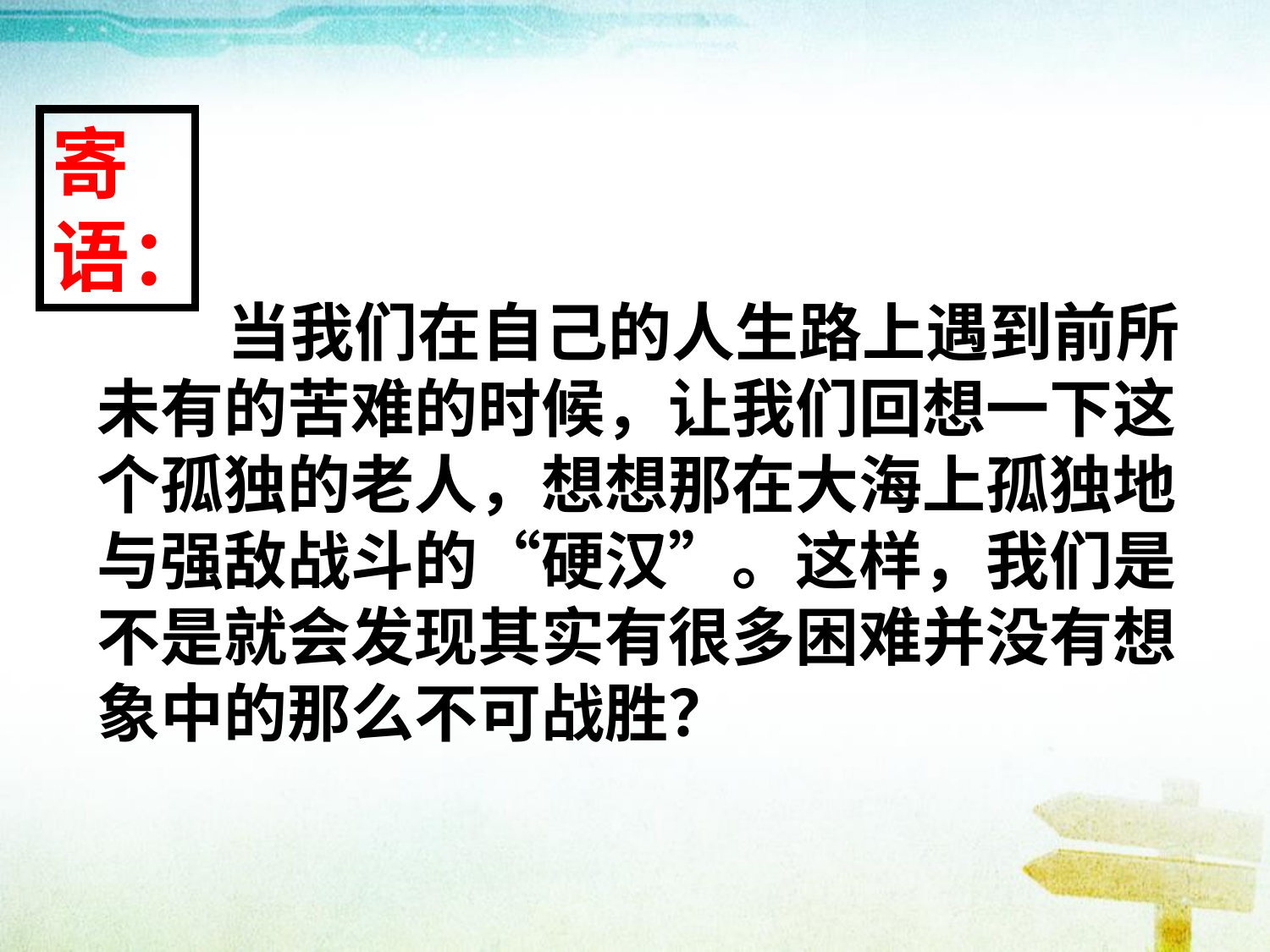

寄语：
        当我们在自己的人生路上遇到前所未有的苦难的时候，让我们回想一下这个孤独的老人，想想那在大海上孤独地与强敌战斗的“硬汉”。这样，我们是不是就会发现其实有很多困难并没有想象中的那么不可战胜？